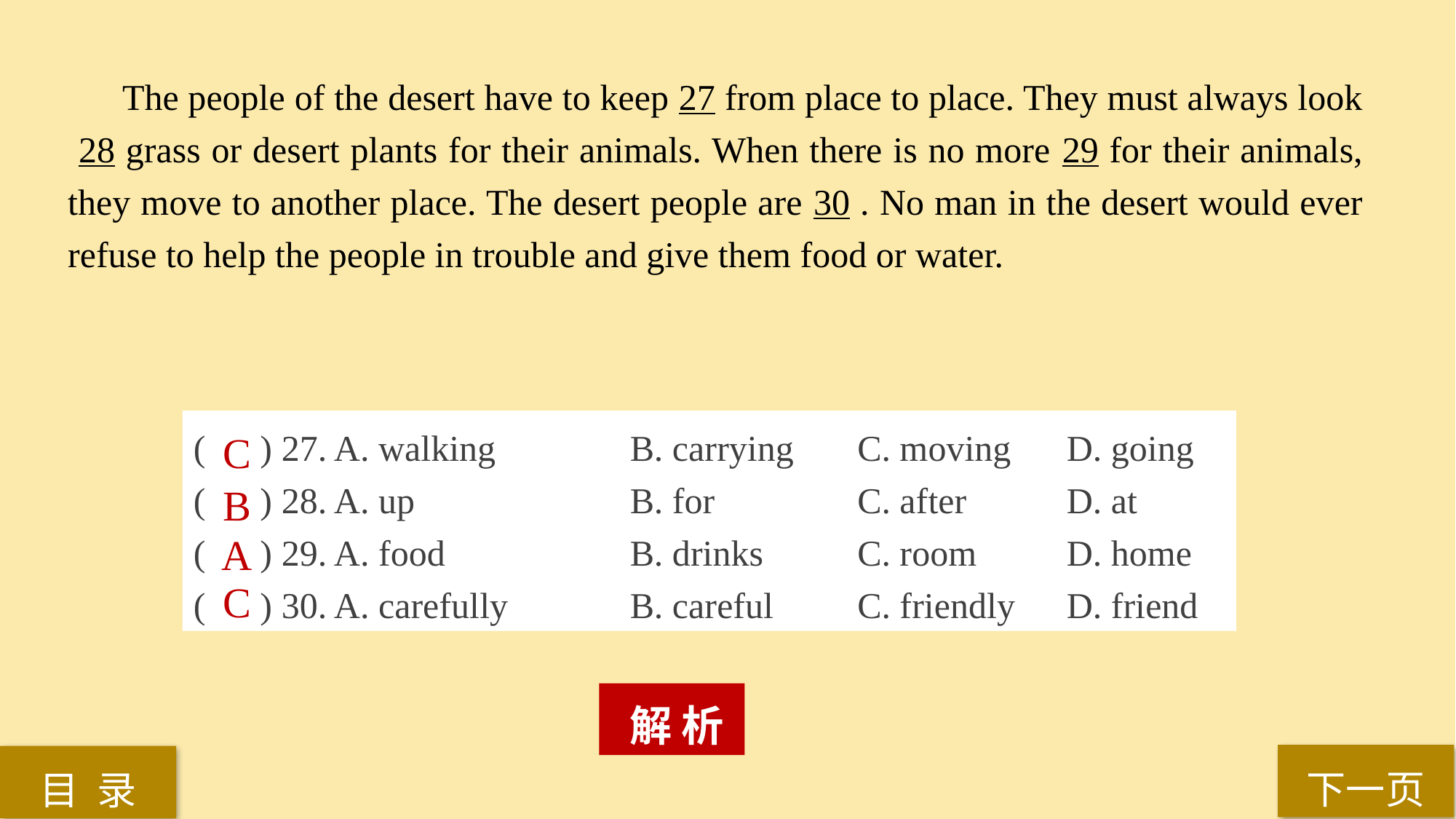

The people of the desert have to keep 27 from place to place. They must always look  28 grass or desert plants for their animals. When there is no more 29 for their animals, they move to another place. The desert people are 30 . No man in the desert would ever refuse to help the people in trouble and give them food or water.
(      ) 27. A. walking 		B. carrying	 C. moving 	D. going
(      ) 28. A. up	 	B. for 		 C. after 	D. at
(      ) 29. A. food 		B. drinks	 C. room 	D. home
(      ) 30. A. carefully 		B. careful 	 C. friendly 	D. friend
C
B
A
C
 解 析